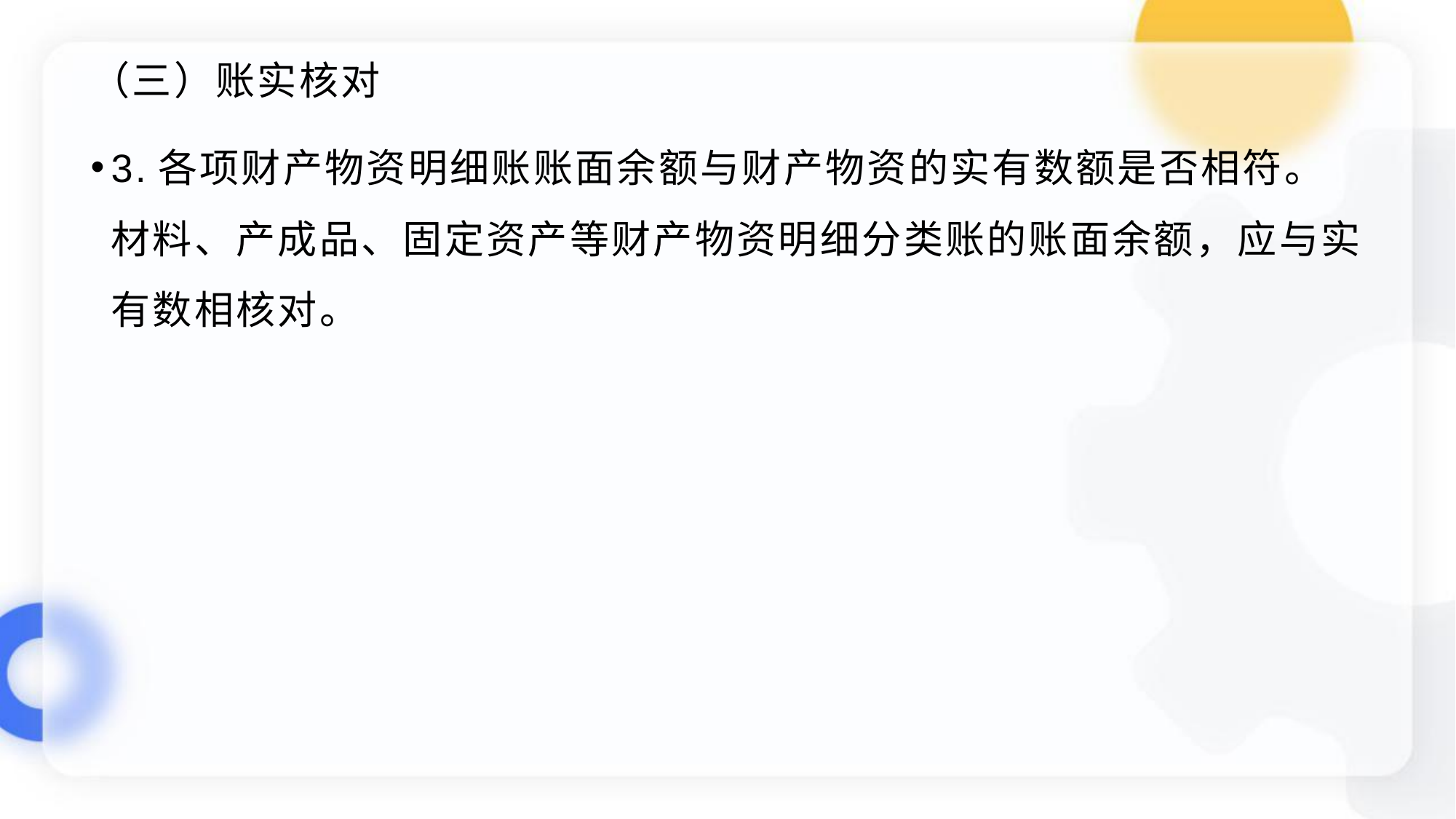

# （三）账实核对
3.各项财产物资明细账账面余额与财产物资的实有数额是否相符。材料、产成品、固定资产等财产物资明细分类账的账面余额，应与实有数相核对。